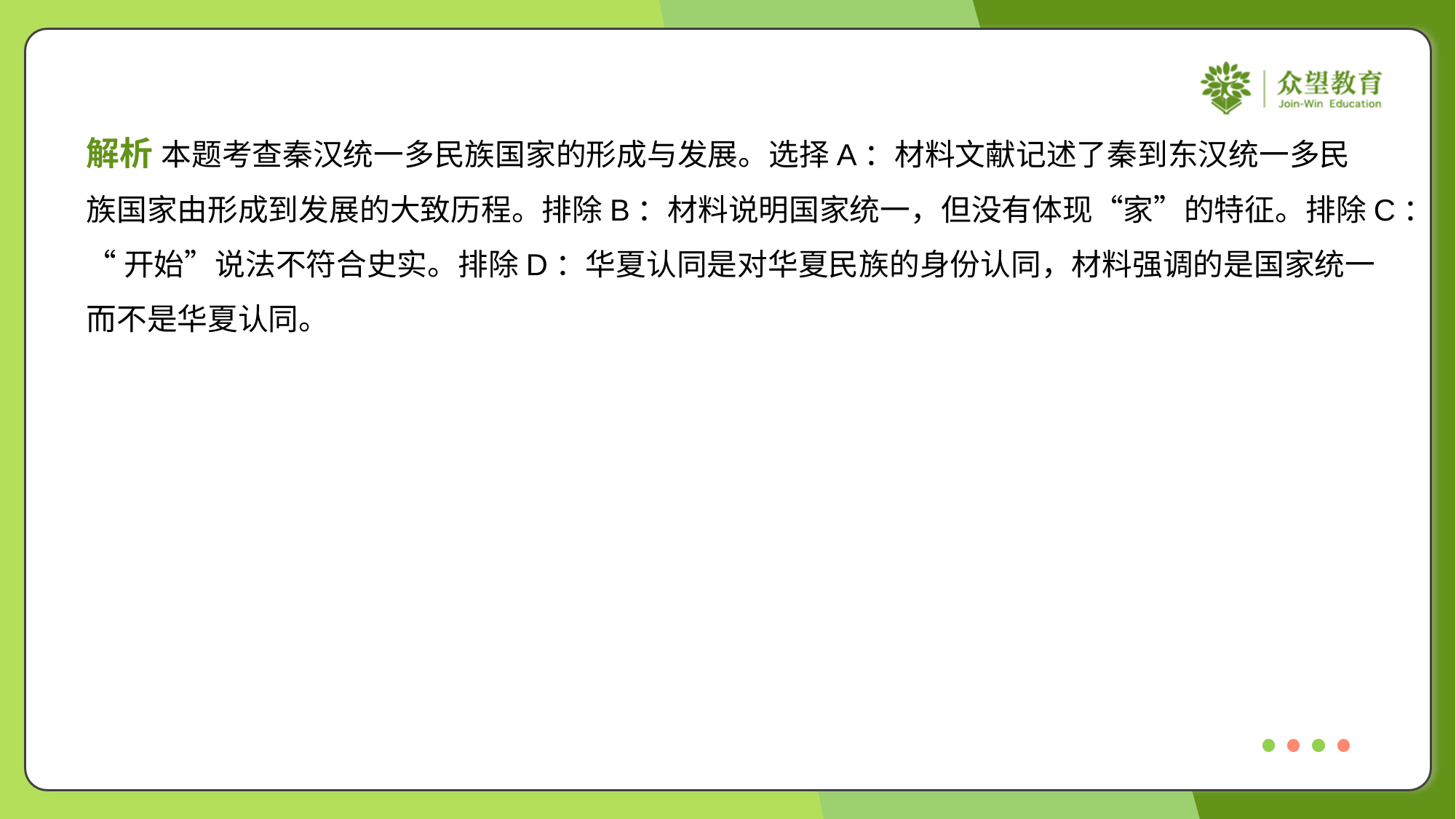

解析 本题考查秦汉统一多民族国家的形成与发展。选择A：材料文献记述了秦到东汉统一多民
族国家由形成到发展的大致历程。排除B：材料说明国家统一，但没有体现“家”的特征。排除C：
“开始”说法不符合史实。排除D：华夏认同是对华夏民族的身份认同，材料强调的是国家统一
而不是华夏认同。